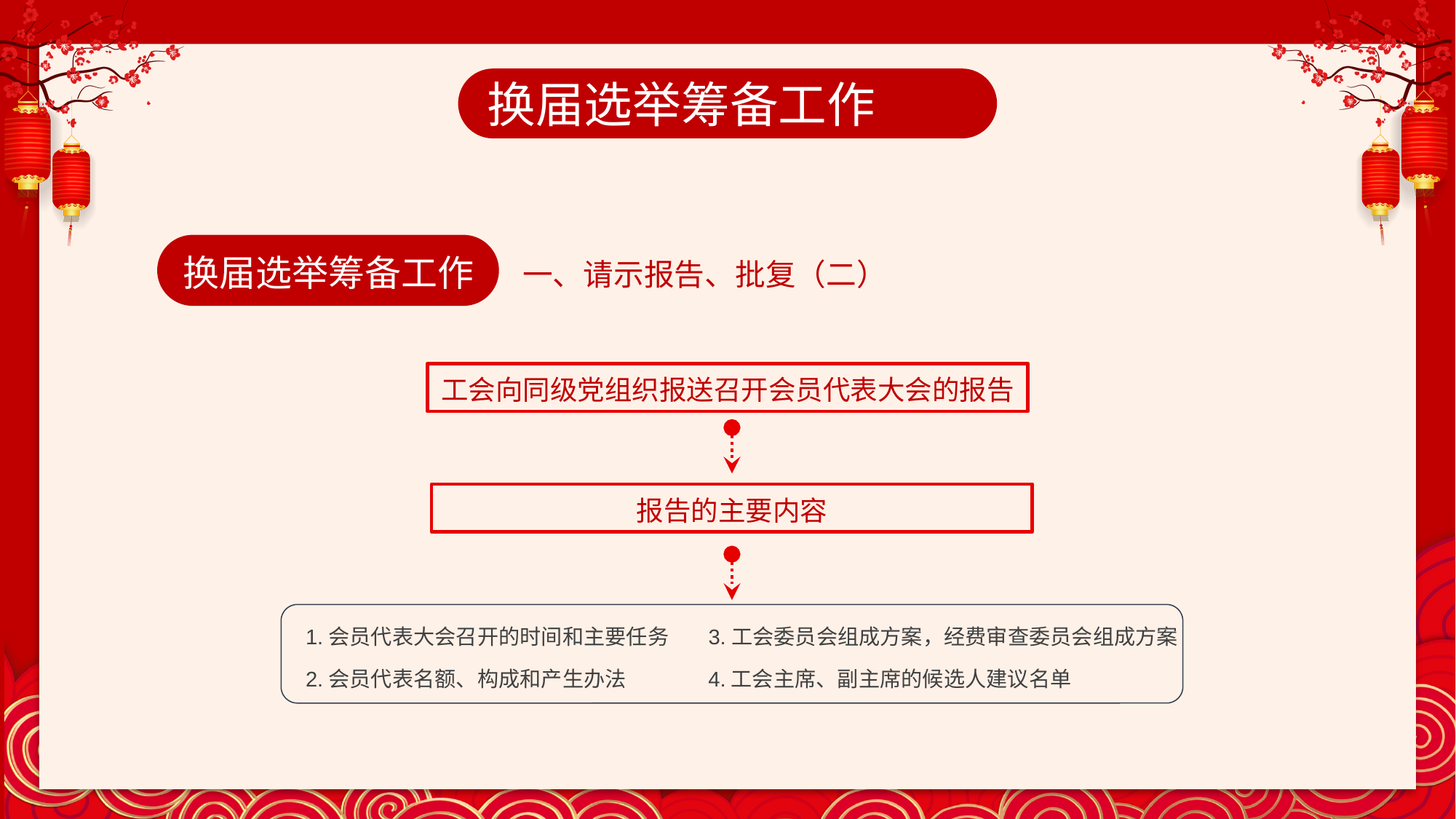

换届选举筹备工作

换届选举筹备工作
一、请示报告、批复（二）
工会向同级党组织报送召开会员代表大会的报告
报告的主要内容

1.会员代表大会召开的时间和主要任务
3.工会委员会组成方案，经费审查委员会组成方案
2.会员代表名额、构成和产生办法
4.工会主席、副主席的候选人建议名单